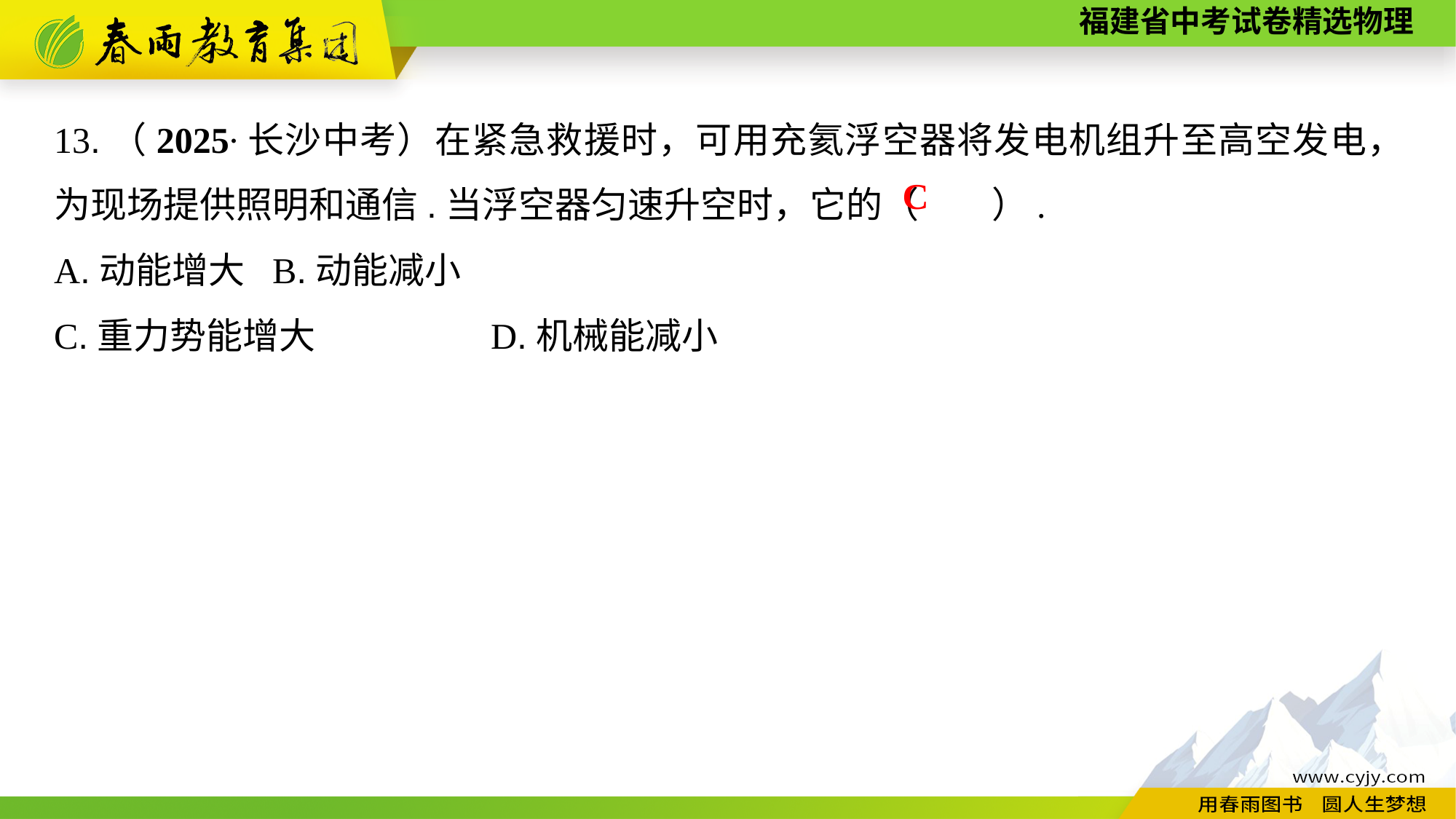

13.（2025∙长沙中考）在紧急救援时，可用充氦浮空器将发电机组升至高空发电，为现场提供照明和通信.当浮空器匀速升空时，它的（　　）.
A.动能增大	B.动能减小
C.重力势能增大　　	D.机械能减小
C